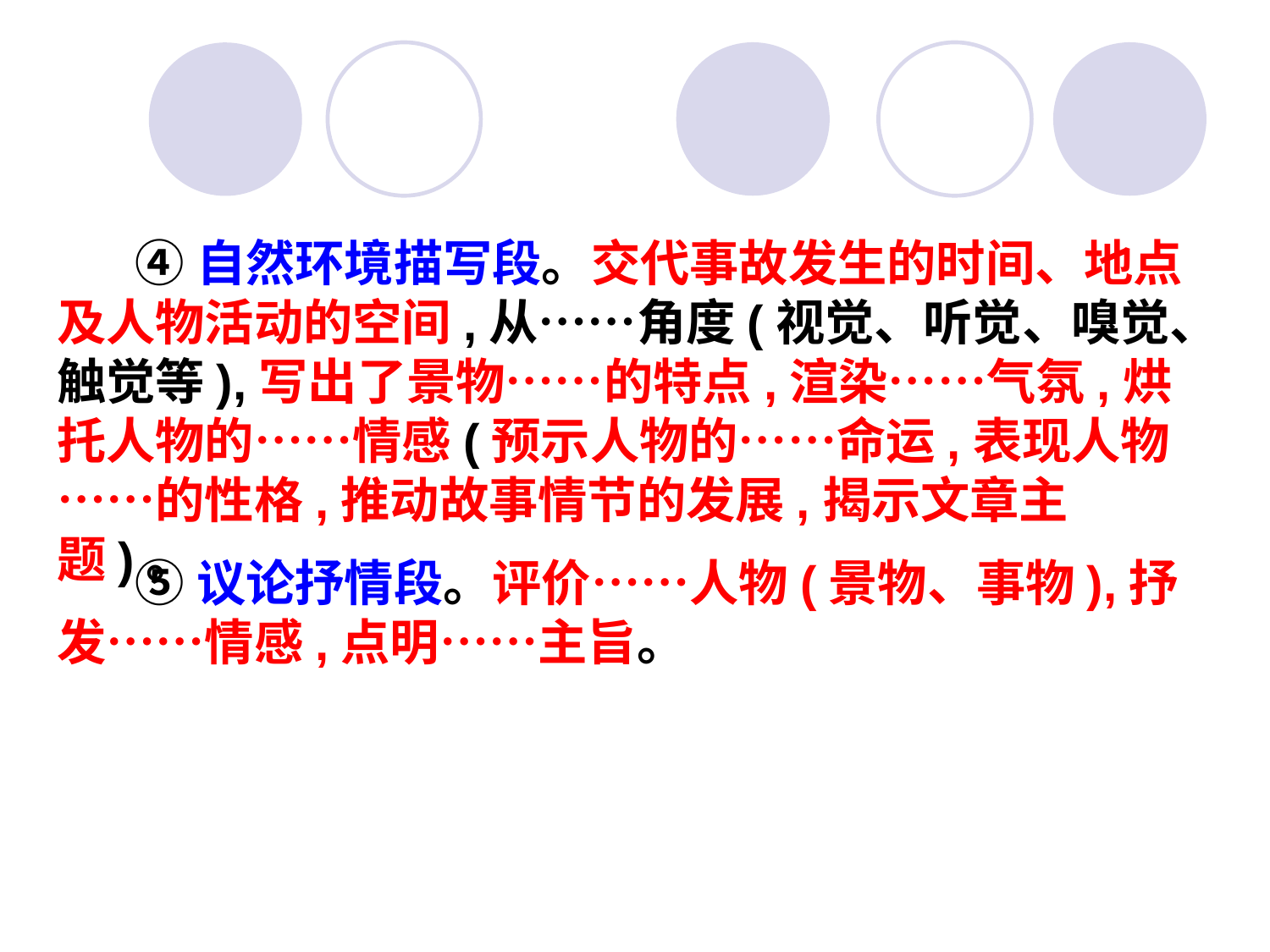

④自然环境描写段。交代事故发生的时间、地点及人物活动的空间,从……角度(视觉、听觉、嗅觉、触觉等),写出了景物……的特点,渲染……气氛,烘托人物的……情感(预示人物的……命运,表现人物……的性格,推动故事情节的发展,揭示文章主题)。
       ⑤议论抒情段。评价……人物(景物、事物),抒发……情感,点明……主旨。